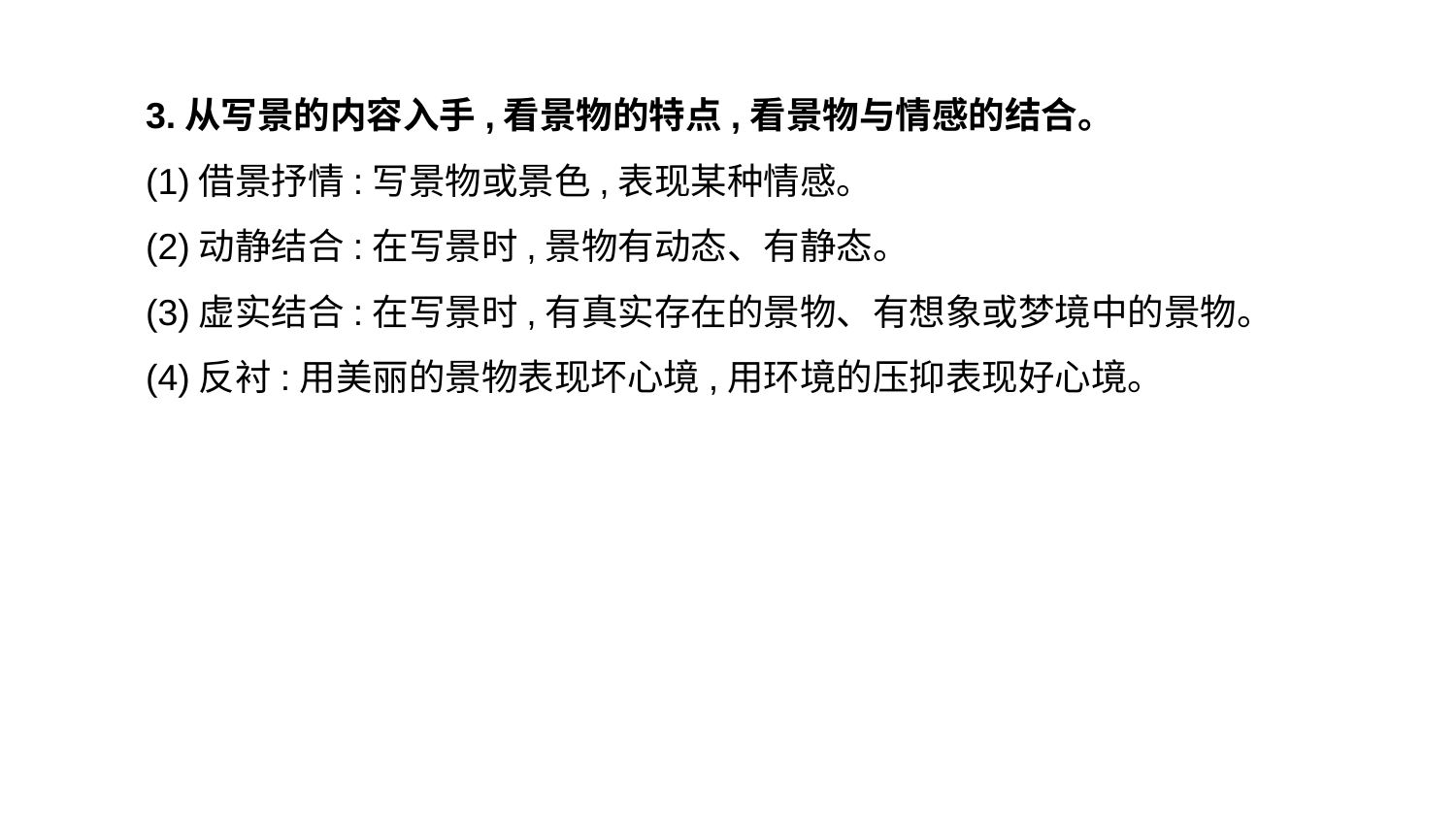

3.从写景的内容入手,看景物的特点,看景物与情感的结合。
(1)借景抒情:写景物或景色,表现某种情感。
(2)动静结合:在写景时,景物有动态、有静态。
(3)虚实结合:在写景时,有真实存在的景物、有想象或梦境中的景物。
(4)反衬:用美丽的景物表现坏心境,用环境的压抑表现好心境。